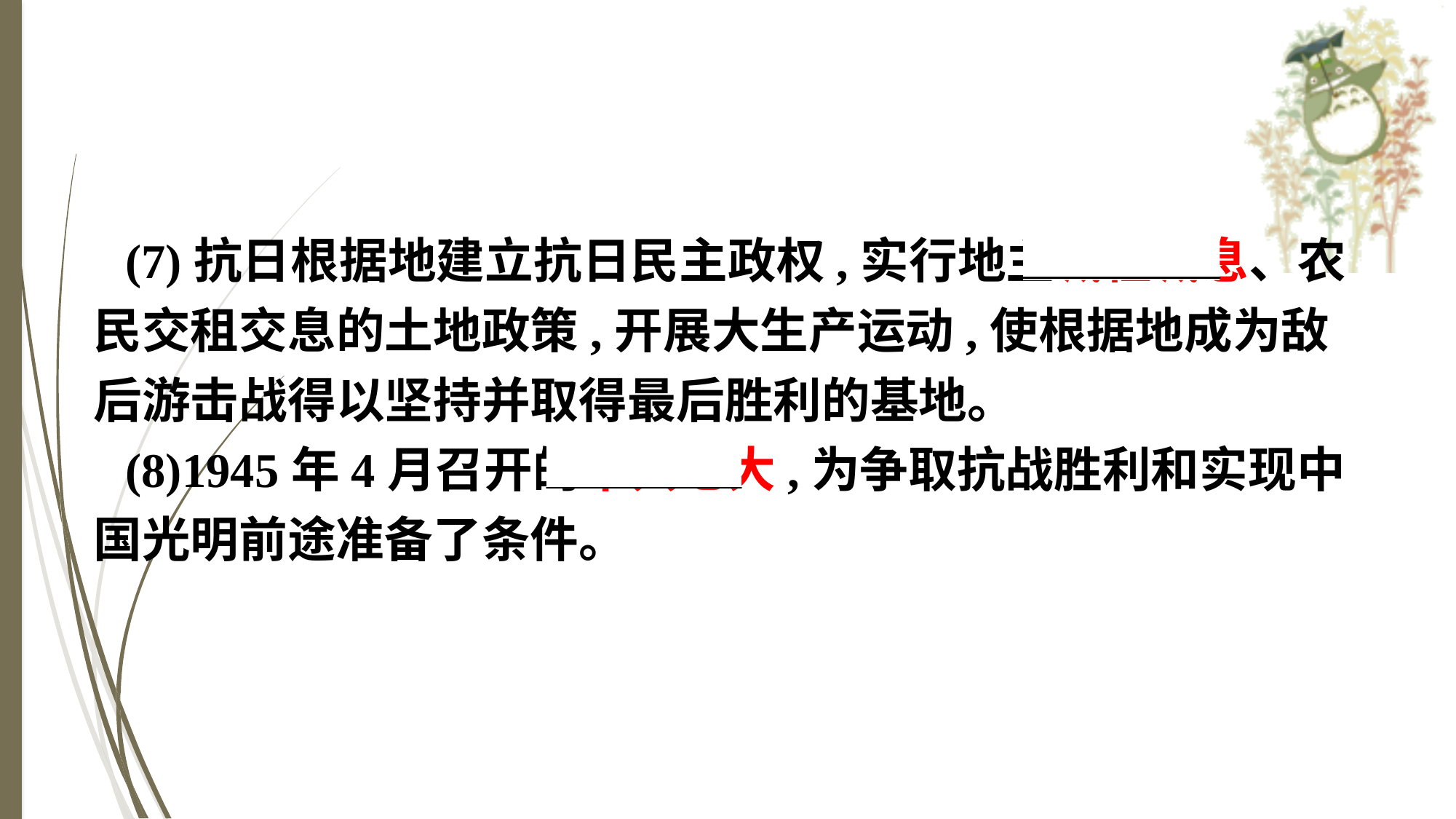

(7)抗日根据地建立抗日民主政权,实行地主减租减息、农民交租交息的土地政策,开展大生产运动,使根据地成为敌后游击战得以坚持并取得最后胜利的基地。
(8)1945年4月召开的中共七大,为争取抗战胜利和实现中国光明前途准备了条件。